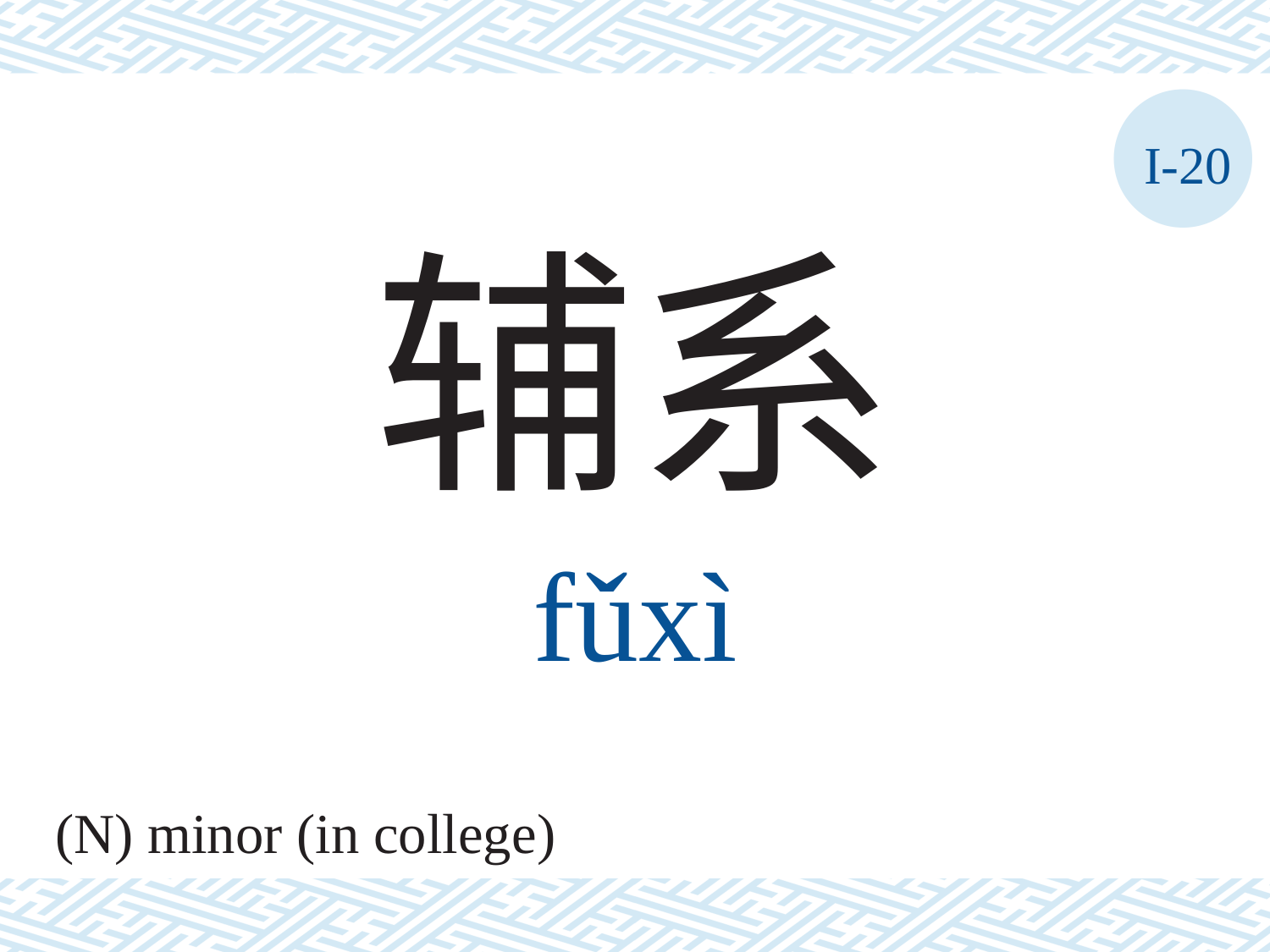

I-20
辅系
fǔxì
(N) minor (in college)